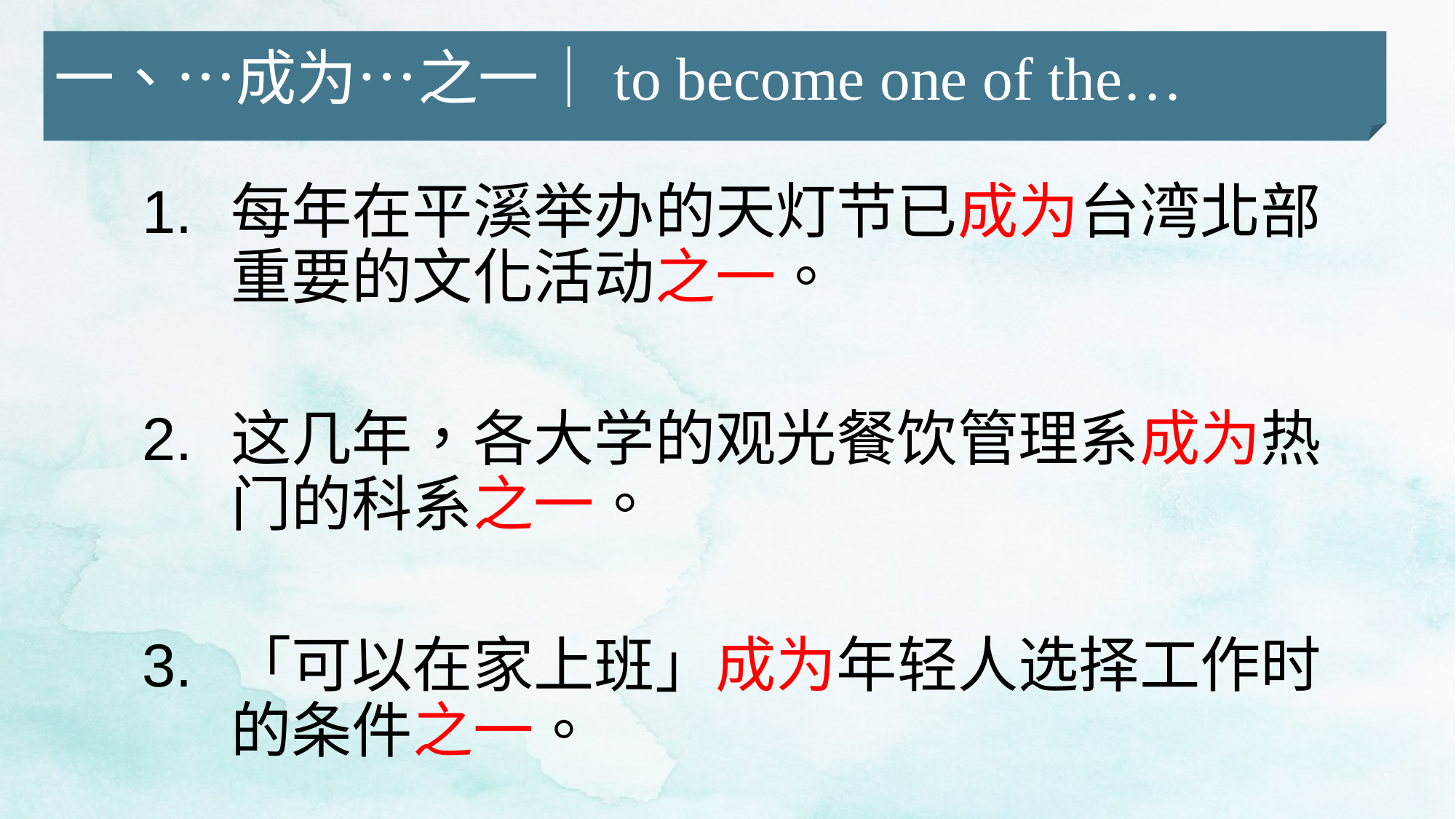

一、…成为…之一｜to become one of the…
每年在平溪举办的天灯节已成为台湾北部重要的文化活动之一。

这几年，各大学的观光餐饮管理系成为热门的科系之一。

「可以在家上班」成为年轻人选择工作时的条件之一。